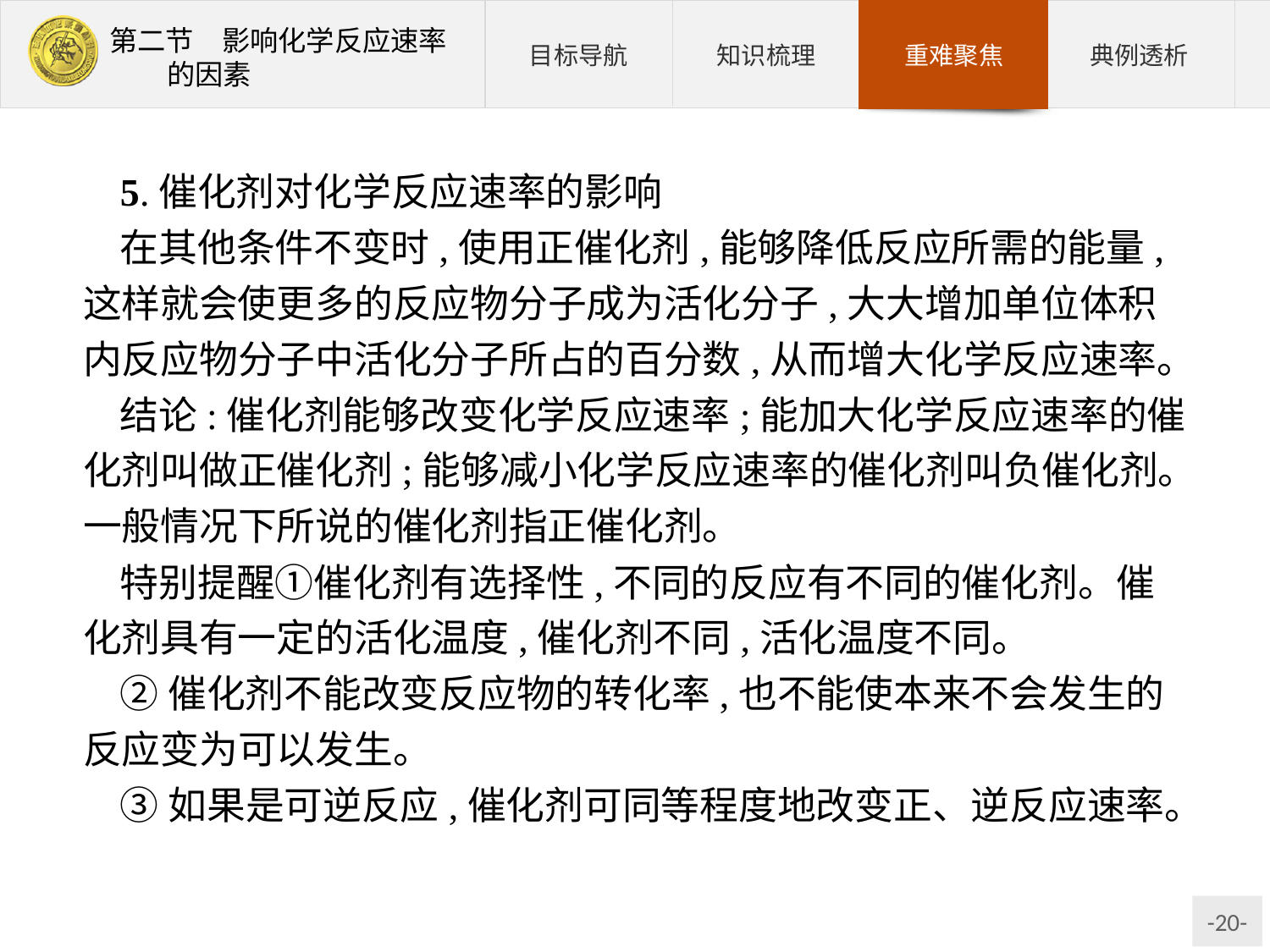

5.催化剂对化学反应速率的影响
在其他条件不变时,使用正催化剂,能够降低反应所需的能量,这样就会使更多的反应物分子成为活化分子,大大增加单位体积内反应物分子中活化分子所占的百分数,从而增大化学反应速率。
结论:催化剂能够改变化学反应速率;能加大化学反应速率的催化剂叫做正催化剂;能够减小化学反应速率的催化剂叫负催化剂。一般情况下所说的催化剂指正催化剂。
特别提醒①催化剂有选择性,不同的反应有不同的催化剂。催化剂具有一定的活化温度,催化剂不同,活化温度不同。
②催化剂不能改变反应物的转化率,也不能使本来不会发生的反应变为可以发生。
③如果是可逆反应,催化剂可同等程度地改变正、逆反应速率。